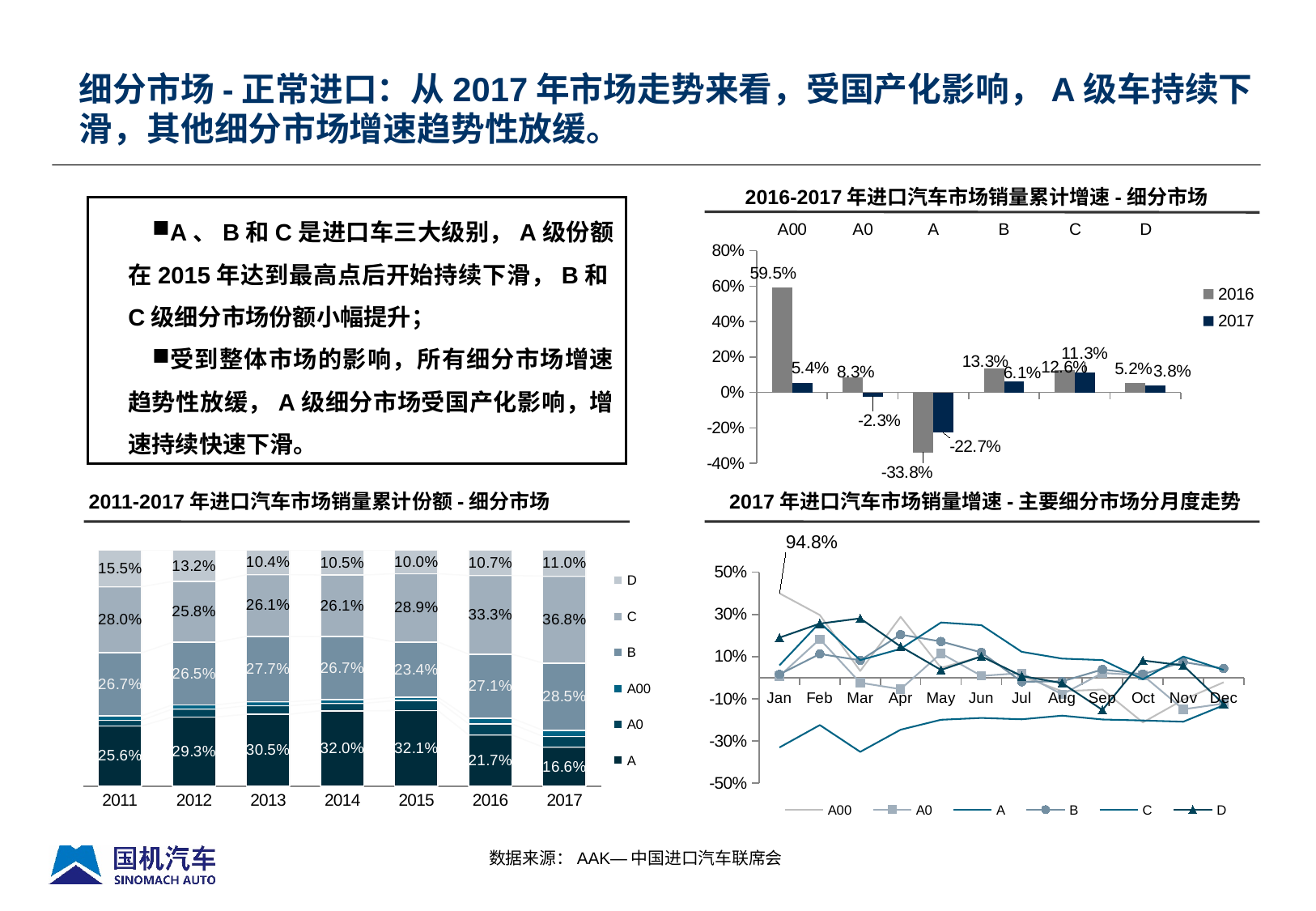

细分市场-正常进口：从2017年市场走势来看，受国产化影响，A级车持续下滑，其他细分市场增速趋势性放缓。
2016-2017年进口汽车市场销量累计增速-细分市场
A、B和C是进口车三大级别，A级份额在2015年达到最高点后开始持续下滑，B和C级细分市场份额小幅提升；
受到整体市场的影响，所有细分市场增速趋势性放缓，A级细分市场受国产化影响，增速持续快速下滑。

### Chart

| Category | 2016 | 2017 |
|---|---|---|
| A00 | 0.5948025551684087 | 0.05439235320892124 |
| A0 | 0.08348194670595223 | -0.0227093819326829 |
| A | -0.33834869223472036 | -0.2273916627836123 |
| B | 0.1331304218325329 | 0.0607734579715622 |
| C | 0.12644711404650336 | 0.11325473383351194 |
| D | 0.051542114744254505 | 0.03837368661489271 |
2011-2017年进口汽车市场销量累计份额-细分市场
2017年进口汽车市场销量增速-主要细分市场分月度走势

### Chart

| Category | A00 | A0 | A | B | C | D |
|---|---|---|---|---|---|---|
| Jan | 0.4 | 0.007217610970768673 | -0.3312350119904078 | 0.015525028227324046 | 0.058345031134146706 | 0.189708617482951 |
| Feb | 0.2969569779643234 | 0.18261344997266266 | -0.2249735277347886 | 0.11246846368344188 | 0.26117047110247704 | 0.2563617245005258 |
| Mar | 0.031753554502369725 | -0.024290393013100434 | -0.35195125489627155 | 0.08212073188301393 | 0.08309262849681477 | 0.2810297713217316 |
| Apr | 0.28854314002828846 | -0.054750402576489554 | -0.24696162366042032 | 0.20401827553889423 | 0.13666343803330094 | 0.14751528452735535 |
| May | 0.04667863554757635 | 0.11496888306583686 | -0.1998269896193772 | 0.171472680156586 | 0.26157506542945513 | 0.036572343833422234 |
| Jun | 0.09994568169473106 | 0.00825412706353168 | -0.1913706527803608 | 0.1196778970751573 | 0.2487915719892584 | 0.10093924622518127 |
| Jul | 0.006674082313681939 | 0.021625392396233074 | -0.19769012562474672 | -0.019447236180904492 | 0.12266928361138364 | 0.0075015893197711864 |
| Aug | -0.06453226613306652 | -0.0796337402885683 | -0.1803120254038382 | -0.01804724265545754 | 0.09042164270046318 | -0.0259541984732824 |
| Sep | -0.056620209059233484 | 0.022042057258677476 | -0.19848338950409244 | 0.038757396449704114 | 0.08330156970095984 | -0.15331081772592373 |
| Oct | -0.21248213434969038 | 0.0109856576136711 | -0.2032332563510393 | 0.01608440797186406 | -0.00794163468480447 | 0.08155711550733892 |
| Nov | -0.10501500214316328 | -0.15016835016835023 | -0.20923306031273273 | 0.07405157914408524 | 0.09985624627467485 | 0.05804274465691783 |
| Dec | -0.02243158366980714 | -0.12334143150812939 | -0.13109015976966068 | 0.04300974512743628 | 0.03666326009197763 | -0.1253403601229688 |

### Chart

| Category | A | A0 | A00 | B | C | D |
|---|---|---|---|---|---|---|
| 2011 | 0.2555874731494425 | 0.02415129507768193 | 0.018647641128803117 | 0.26704371100276175 | 0.27999306715764827 | 0.15457681248366237 |
| 2012 | 0.2932178680511768 | 0.03412643045922269 | 0.017544506902426916 | 0.2651005961085248 | 0.25775768389702036 | 0.1322529145816284 |
| 2013 | 0.30530043978729754 | 0.03586198799512761 | 0.017142409877847733 | 0.2769622878723394 | 0.2610917878650014 | 0.1036410866023863 |
| 2014 | 0.3197136462077646 | 0.03176256858004007 | 0.015352599238589863 | 0.2674697150715841 | 0.2605147422789954 | 0.10518672862302596 |
| 2015 | 0.32076784429171823 | 0.04206119533762233 | 0.01497596409943101 | 0.23358851320941781 | 0.28903306322387634 | 0.09957341983793433 |
| 2016 | 0.21736149525137707 | 0.046658155911543056 | 0.024452653452365185 | 0.2709914955518876 | 0.3333363013386075 | 0.10719989849421963 |
| 2017 | 0.1664078577904045 | 0.04518383885618241 | 0.025548185874770327 | 0.28484600504236157 | 0.36771300448430494 | 0.11030110795197624 |
数据来源：AAK—中国进口汽车联席会